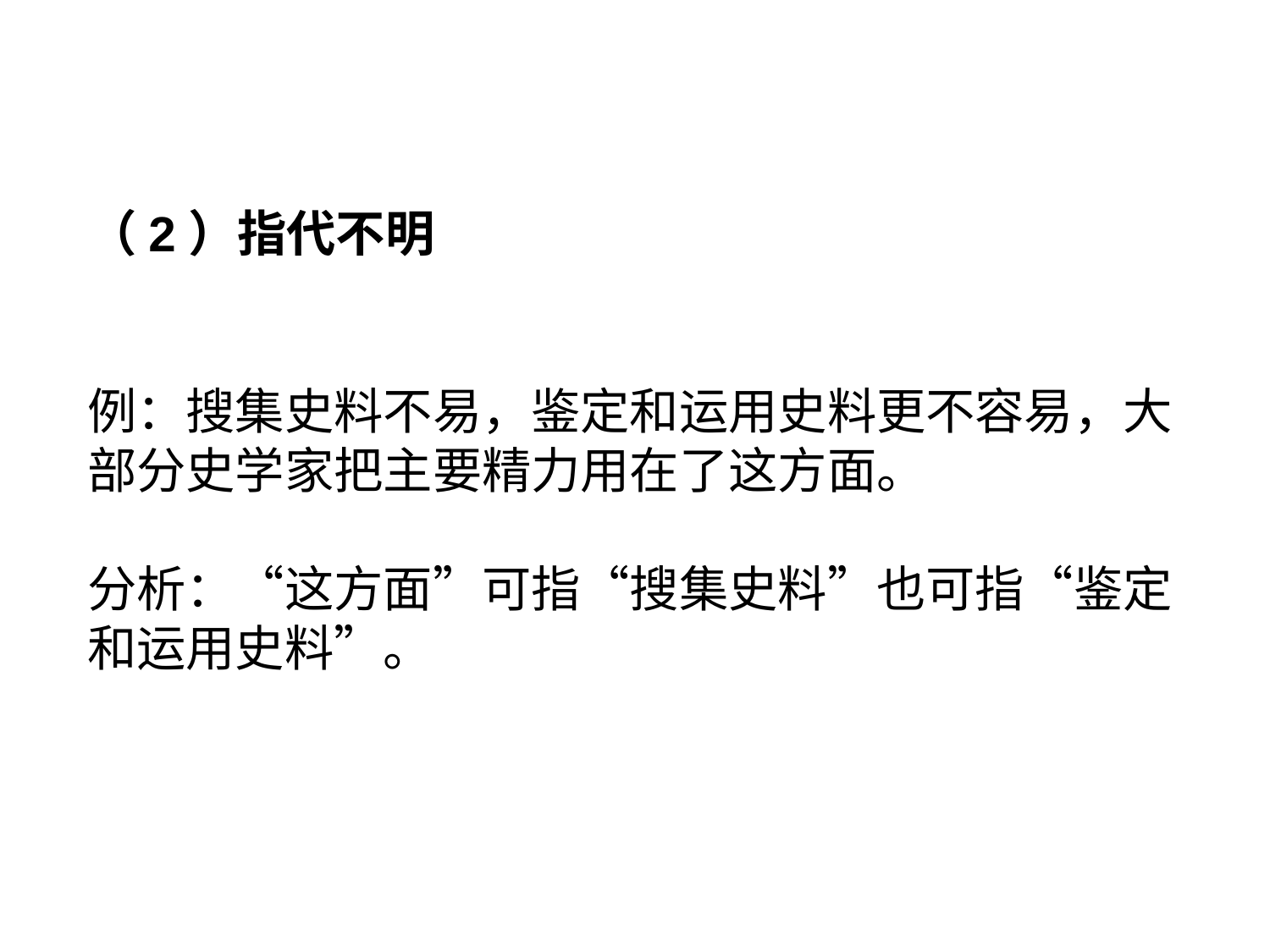

（2）指代不明

例：搜集史料不易，鉴定和运用史料更不容易，大部分史学家把主要精力用在了这方面。

分析：“这方面”可指“搜集史料”也可指“鉴定和运用史料”。